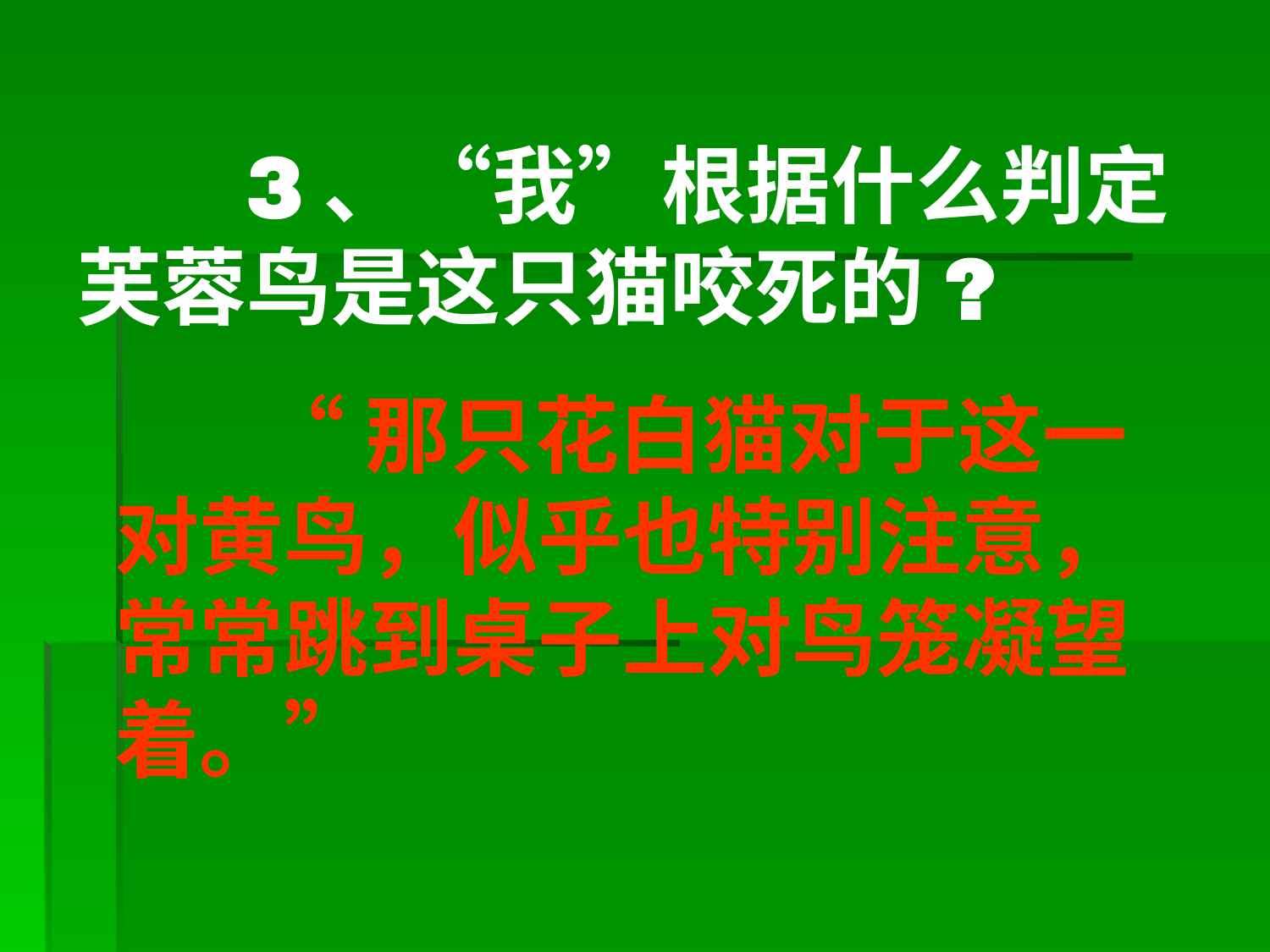

# 3、“我”根据什么判定芙蓉鸟是这只猫咬死的?
          “那只花白猫对于这一对黄鸟，似乎也特别注意，常常跳到桌子上对鸟笼凝望着。”